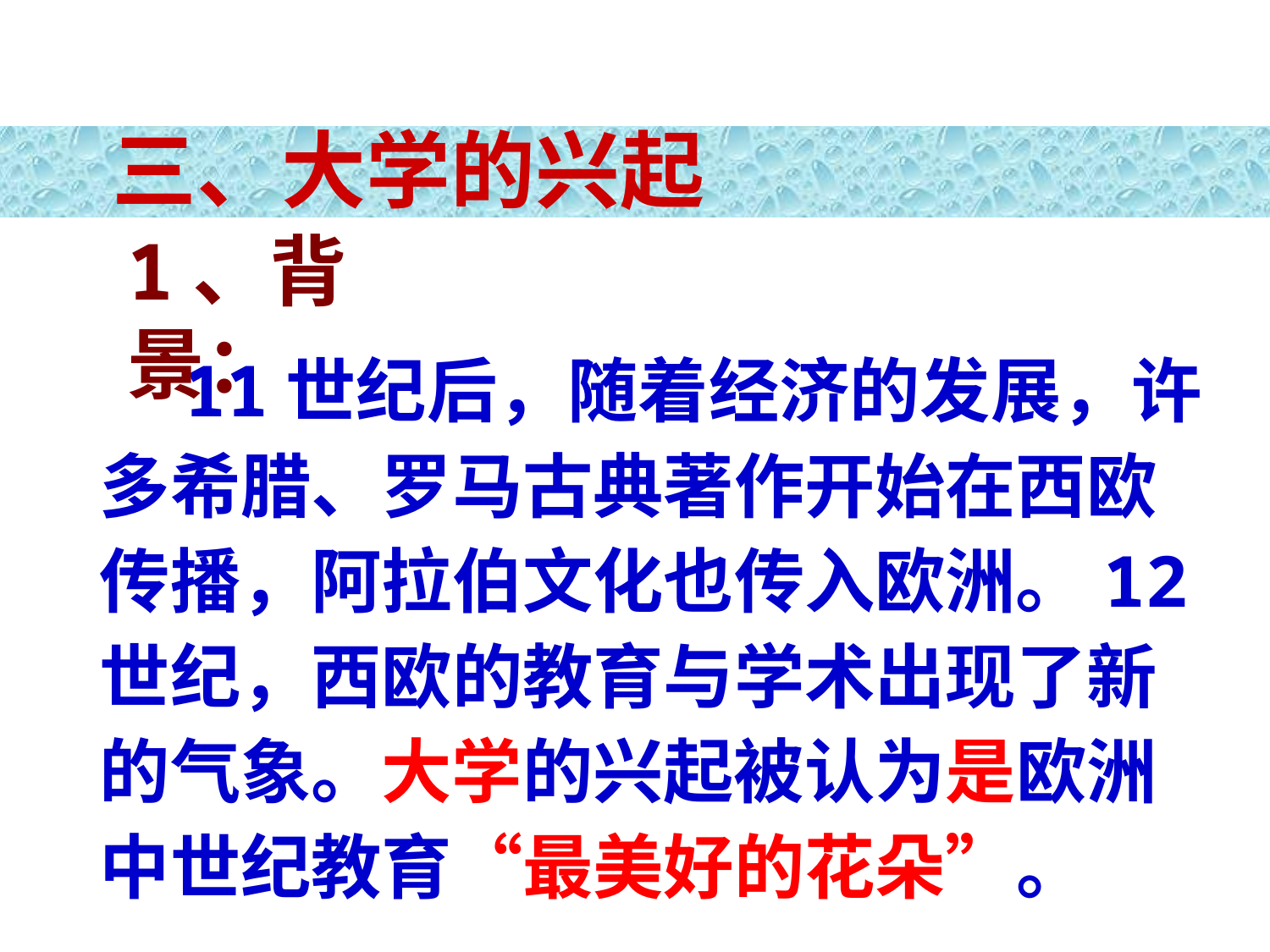

三、大学的兴起

1、背景：
  11世纪后，随着经济的发展，许多希腊、罗马古典著作开始在西欧传播，阿拉伯文化也传入欧洲。12世纪，西欧的教育与学术出现了新的气象。大学的兴起被认为是欧洲中世纪教育“最美好的花朵”。